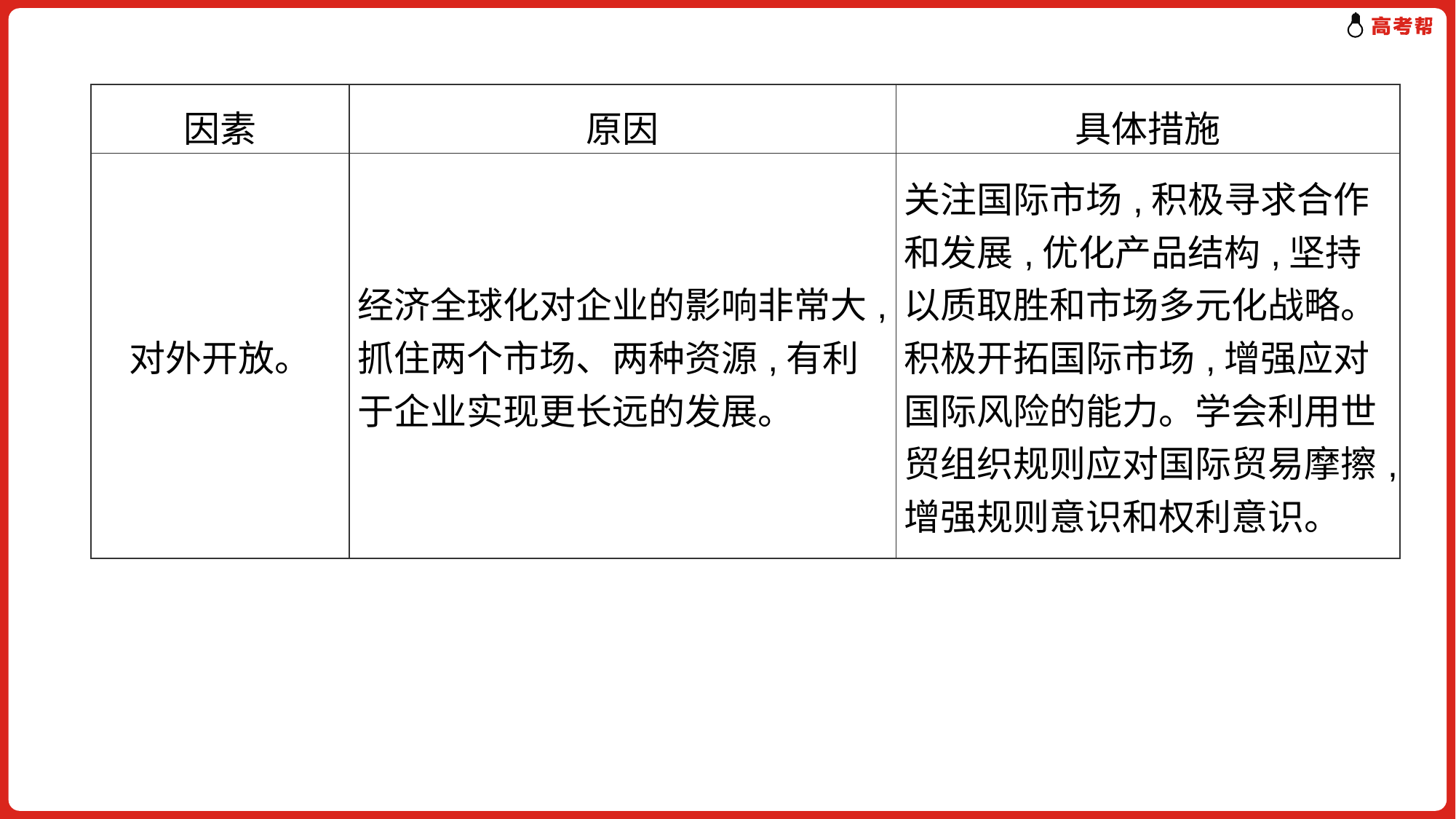

| 因素 | 原因 | 具体措施 |
| --- | --- | --- |
| 对外开放。 | 经济全球化对企业的影响非常大,抓住两个市场、两种资源,有利于企业实现更长远的发展。 | 关注国际市场,积极寻求合作和发展,优化产品结构,坚持以质取胜和市场多元化战略。积极开拓国际市场,增强应对国际风险的能力。学会利用世贸组织规则应对国际贸易摩擦,增强规则意识和权利意识。 |